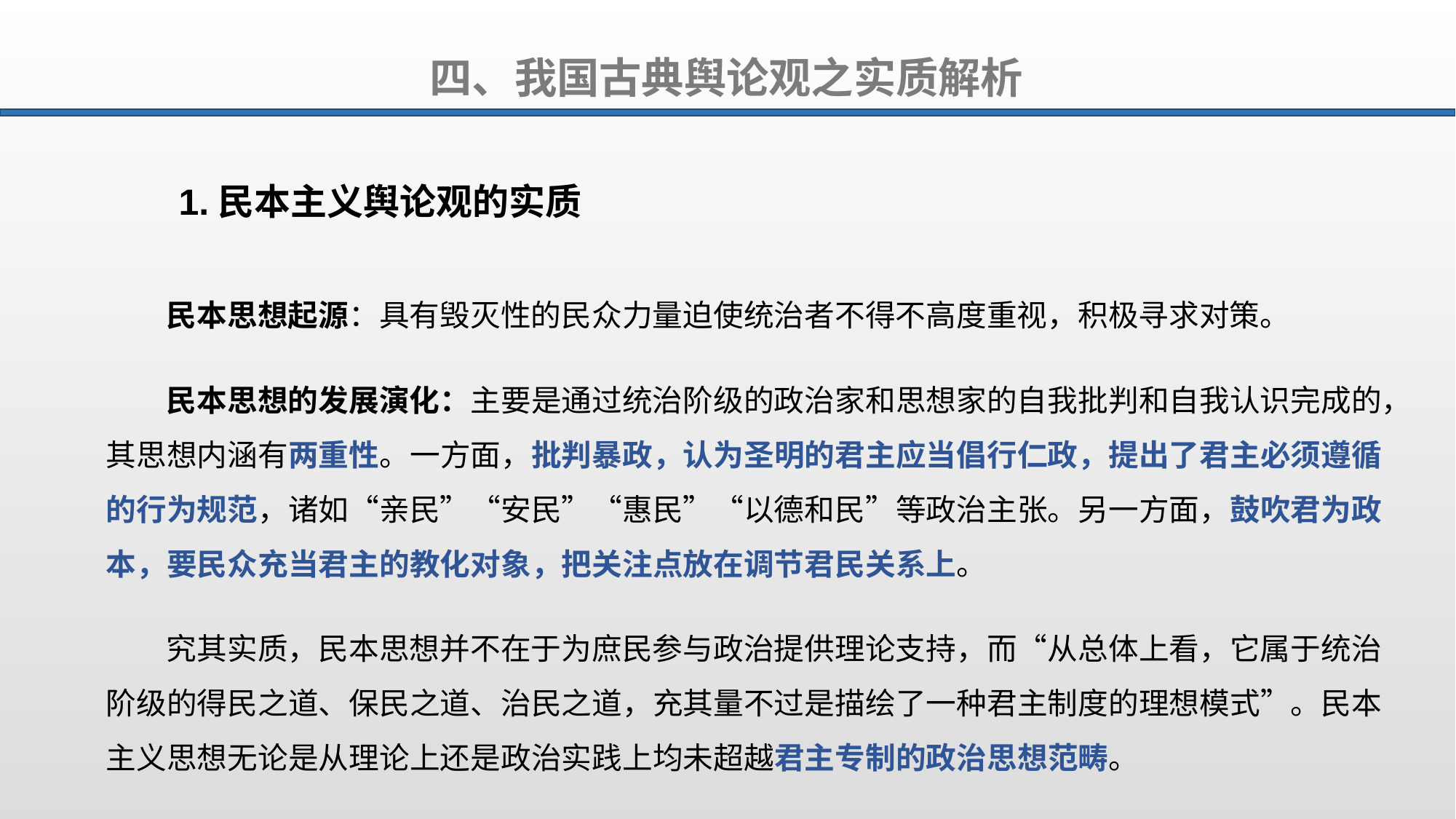

四、我国古典舆论观之实质解析

1.民本主义舆论观的实质
民本思想起源：具有毁灭性的民众力量迫使统治者不得不高度重视，积极寻求对策。
民本思想的发展演化：主要是通过统治阶级的政治家和思想家的自我批判和自我认识完成的，其思想内涵有两重性。一方面，批判暴政，认为圣明的君主应当倡行仁政，提出了君主必须遵循的行为规范，诸如“亲民”“安民”“惠民”“以德和民”等政治主张。另一方面，鼓吹君为政本，要民众充当君主的教化对象，把关注点放在调节君民关系上。
究其实质，民本思想并不在于为庶民参与政治提供理论支持，而“从总体上看，它属于统治阶级的得民之道、保民之道、治民之道，充其量不过是描绘了一种君主制度的理想模式”。民本主义思想无论是从理论上还是政治实践上均未超越君主专制的政治思想范畴。